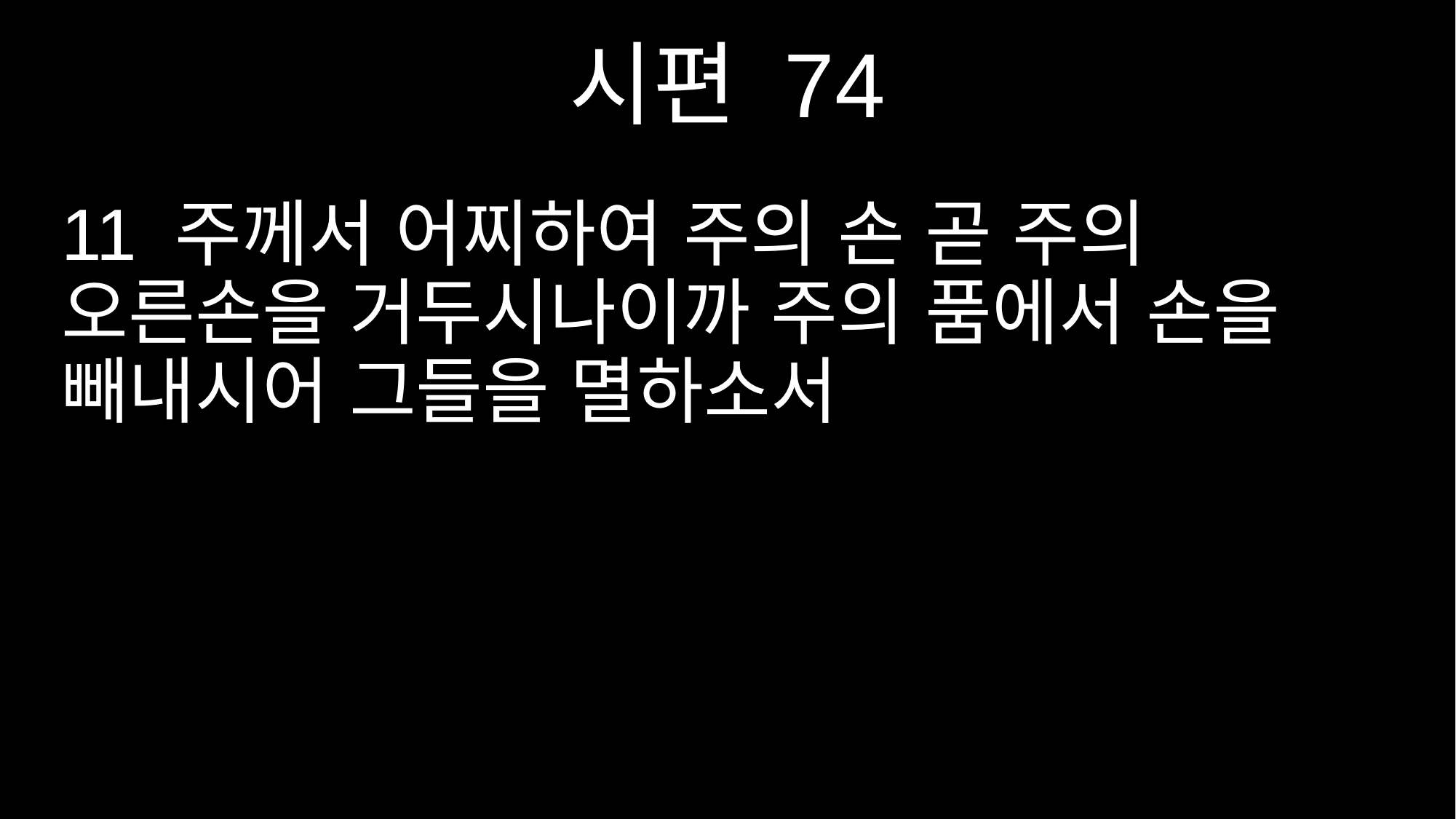

시편 74
11 주께서 어찌하여 주의 손 곧 주의 오른손을 거두시나이까 주의 품에서 손을 빼내시어 그들을 멸하소서